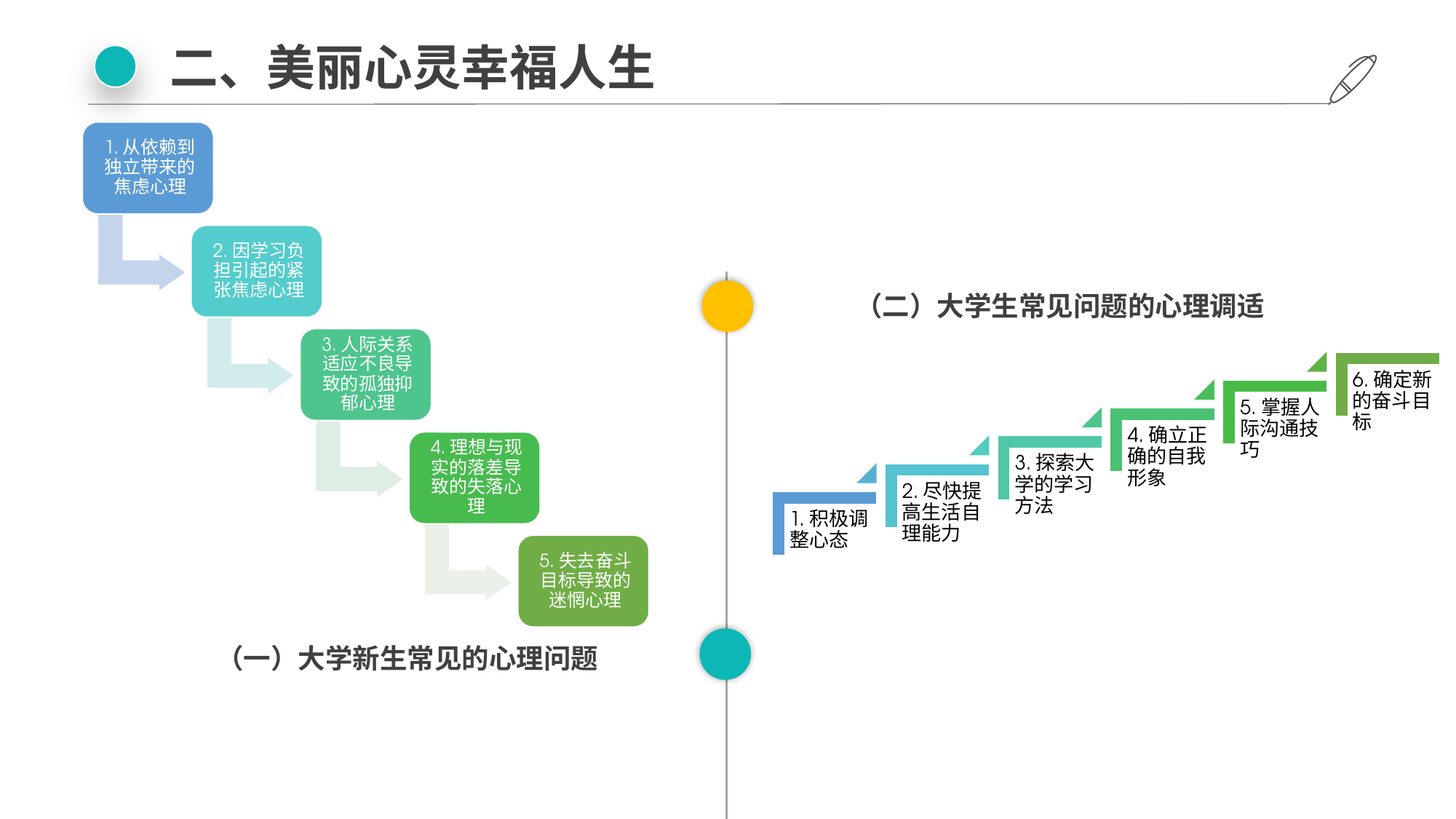

二、美丽心灵幸福人生

1.从依赖到独立带来的焦虑心理
2.因学习负担引起的紧张焦虑心理
3.人际关系适应不良导致的孤独抑郁心理
4.理想与现实的落差导致的失落心理
5.失去奋斗目标导致的迷惘心理
1.积极调整心态
2.尽快提高生活自理能力
3.探索大学的学习方法
4.确立正确的自我形象
5.掌握人际沟通技巧
6.确定新的奋斗目标

（二）大学生常见问题的心理调适

（一）大学新生常见的心理问题